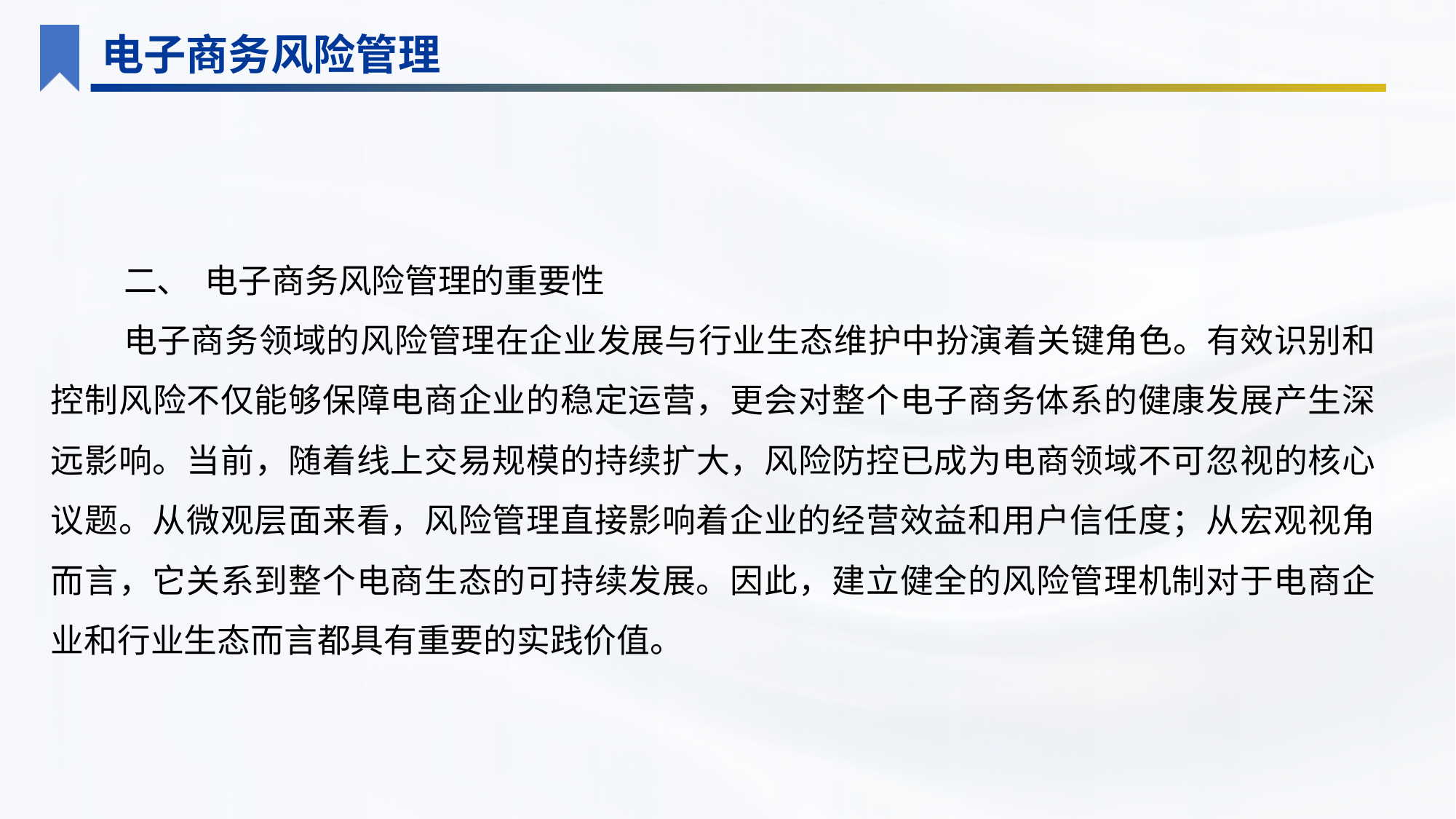

电子商务风险管理
二、  电子商务风险管理的重要性
电子商务领域的风险管理在企业发展与行业生态维护中扮演着关键角色。有效识别和控制风险不仅能够保障电商企业的稳定运营，更会对整个电子商务体系的健康发展产生深远影响。当前，随着线上交易规模的持续扩大，风险防控已成为电商领域不可忽视的核心议题。从微观层面来看，风险管理直接影响着企业的经营效益和用户信任度；从宏观视角而言，它关系到整个电商生态的可持续发展。因此，建立健全的风险管理机制对于电商企业和行业生态而言都具有重要的实践价值。